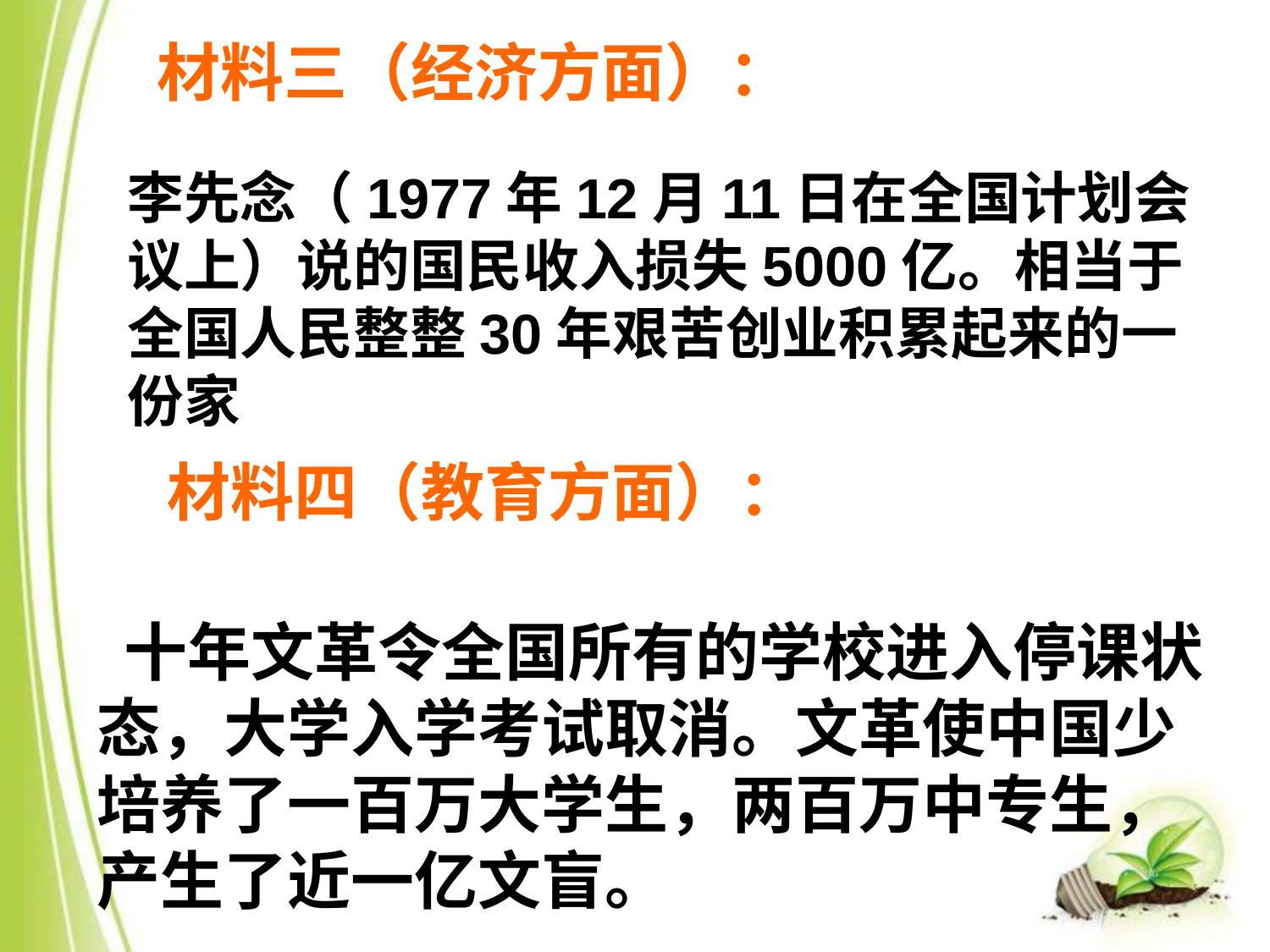

材料三（经济方面）：

李先念（1977年12月11日在全国计划会议上）说的国民收入损失5000亿。相当于全国人民整整30年艰苦创业积累起来的一份家

材料四（教育方面）：
 十年文革令全国所有的学校进入停课状态，大学入学考试取消。文革使中国少培养了一百万大学生，两百万中专生，产生了近一亿文盲。